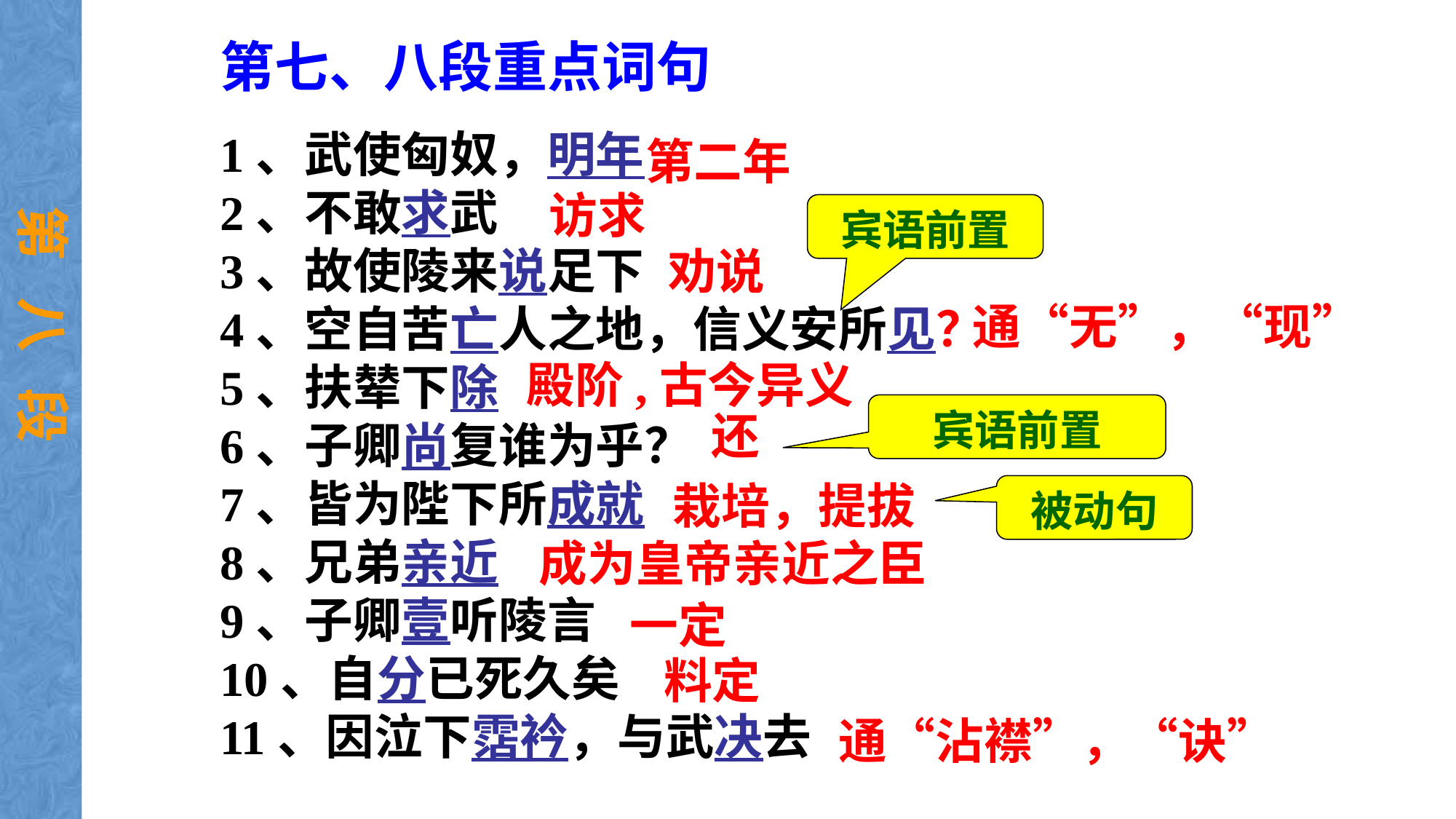

第七、八段重点词句
1、武使匈奴，明年
2、不敢求武
3、故使陵来说足下
4、空自苦亡人之地，信义安所见？
5、扶辇下除
6、子卿尚复谁为乎？
7、皆为陛下所成就
8、兄弟亲近
9、子卿壹听陵言
10、自分已死久矣
11、因泣下霑衿，与武决去

第二年
访求
第   八   段
宾语前置
劝说
通“无”，“现”
殿阶,古今异义
宾语前置
还
栽培，提拔
被动句
成为皇帝亲近之臣
一定
料定
通“沾襟”，“诀”